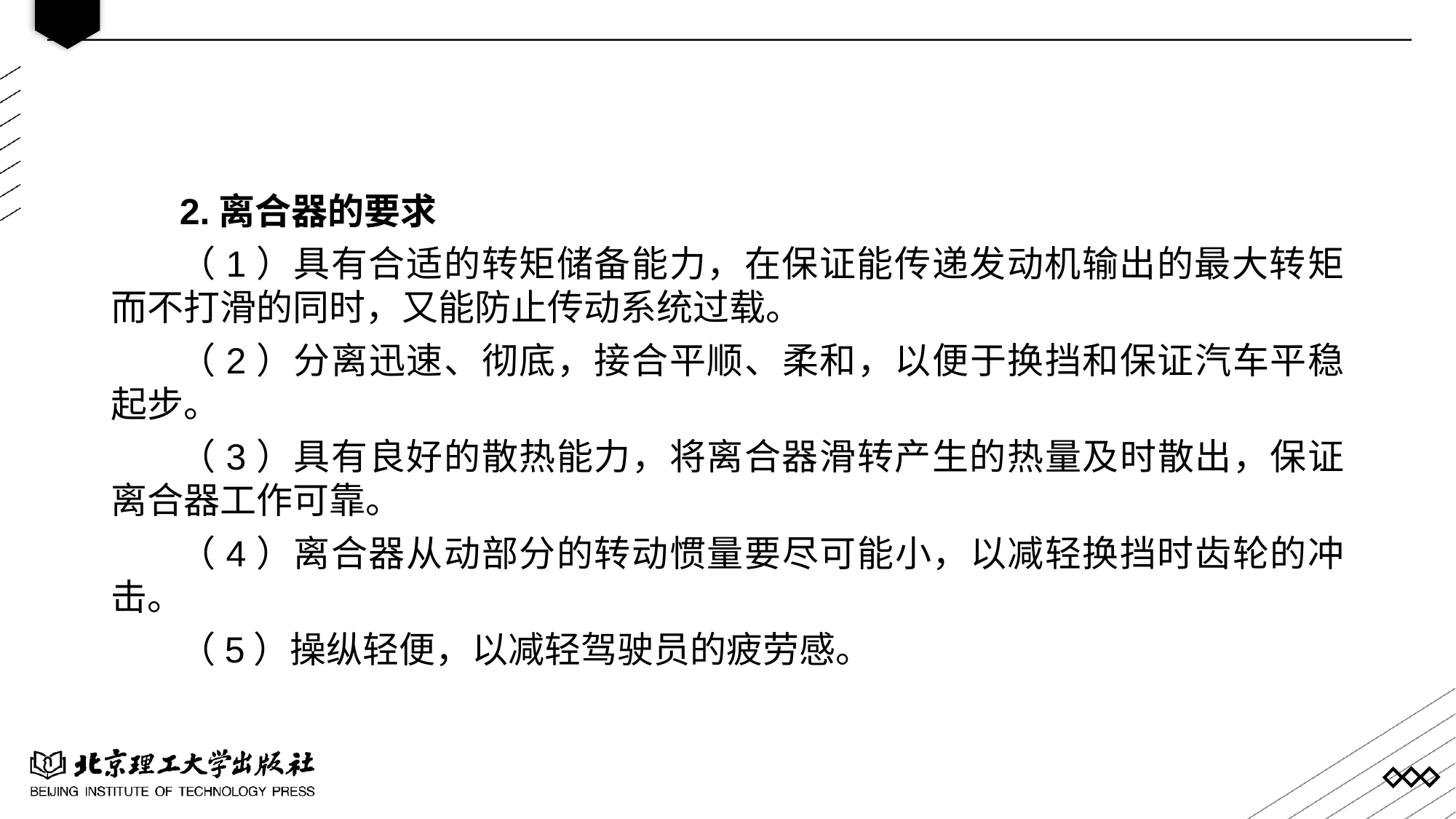

2.离合器的要求
（1）具有合适的转矩储备能力，在保证能传递发动机输出的最大转矩而不打滑的同时，又能防止传动系统过载。
（2）分离迅速、彻底，接合平顺、柔和，以便于换挡和保证汽车平稳起步。
（3）具有良好的散热能力，将离合器滑转产生的热量及时散出，保证离合器工作可靠。
（4）离合器从动部分的转动惯量要尽可能小，以减轻换挡时齿轮的冲击。
（5）操纵轻便，以减轻驾驶员的疲劳感。